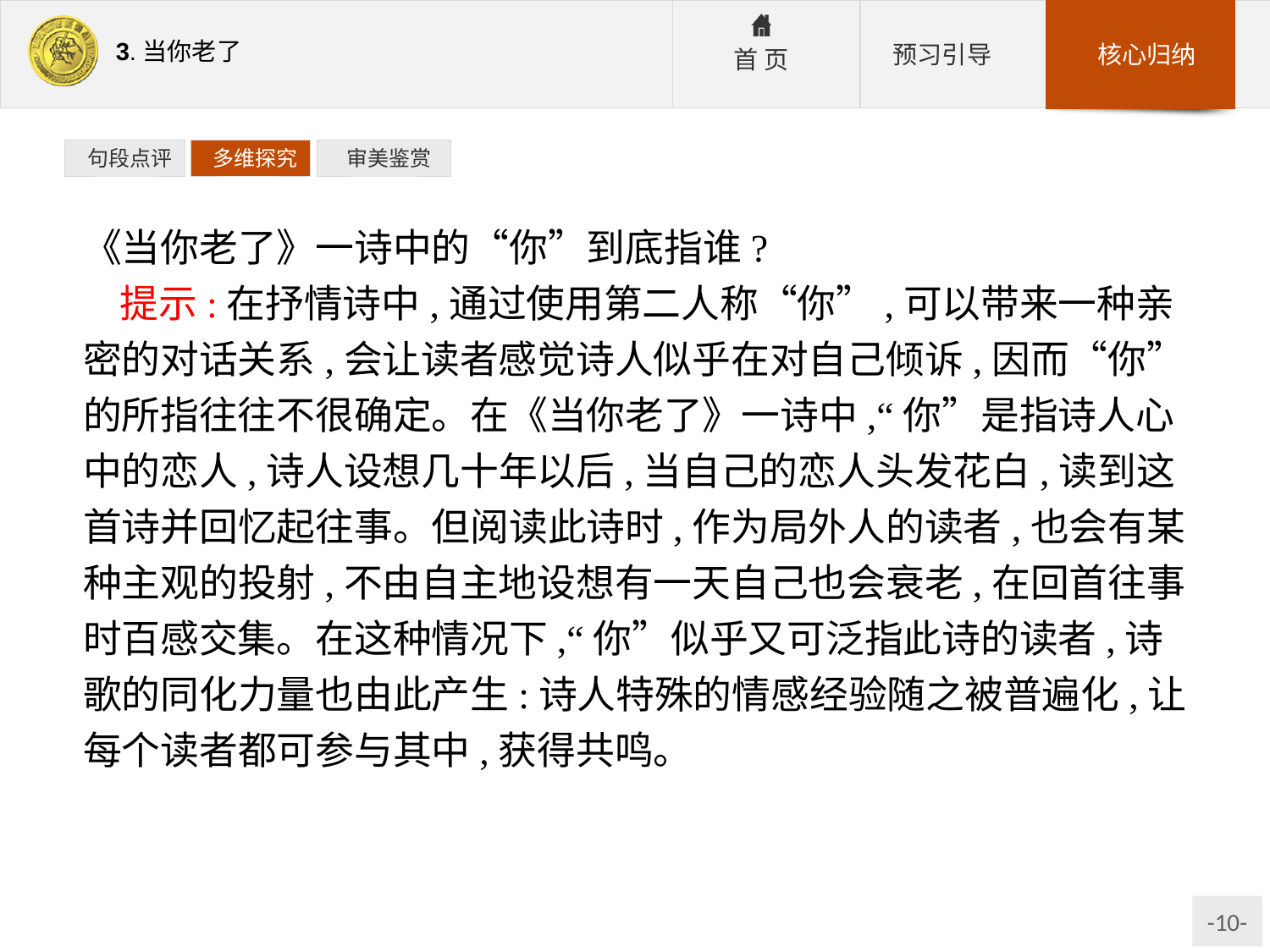

句段点评
 多维探究
 审美鉴赏
《当你老了》一诗中的“你”到底指谁?
提示:在抒情诗中,通过使用第二人称“你”,可以带来一种亲密的对话关系,会让读者感觉诗人似乎在对自己倾诉,因而“你”的所指往往不很确定。在《当你老了》一诗中,“你”是指诗人心中的恋人,诗人设想几十年以后,当自己的恋人头发花白,读到这首诗并回忆起往事。但阅读此诗时,作为局外人的读者,也会有某种主观的投射,不由自主地设想有一天自己也会衰老,在回首往事时百感交集。在这种情况下,“你”似乎又可泛指此诗的读者,诗歌的同化力量也由此产生:诗人特殊的情感经验随之被普遍化,让每个读者都可参与其中,获得共鸣。